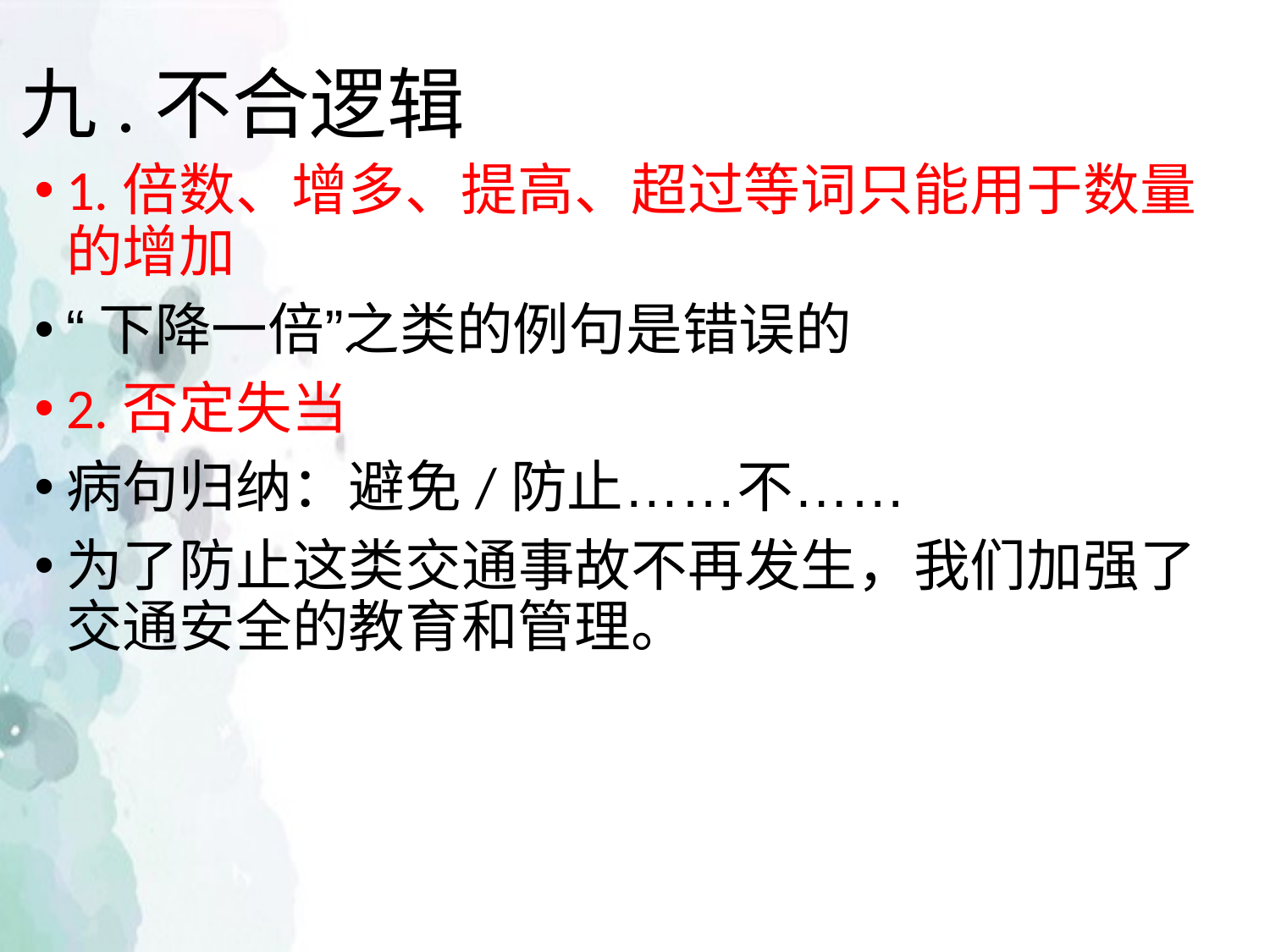

# 九.不合逻辑
1.倍数、增多、提高、超过等词只能用于数量的增加
“下降一倍”之类的例句是错误的
2.否定失当
病句归纳：避免/防止……不……
为了防止这类交通事故不再发生，我们加强了交通安全的教育和管理。